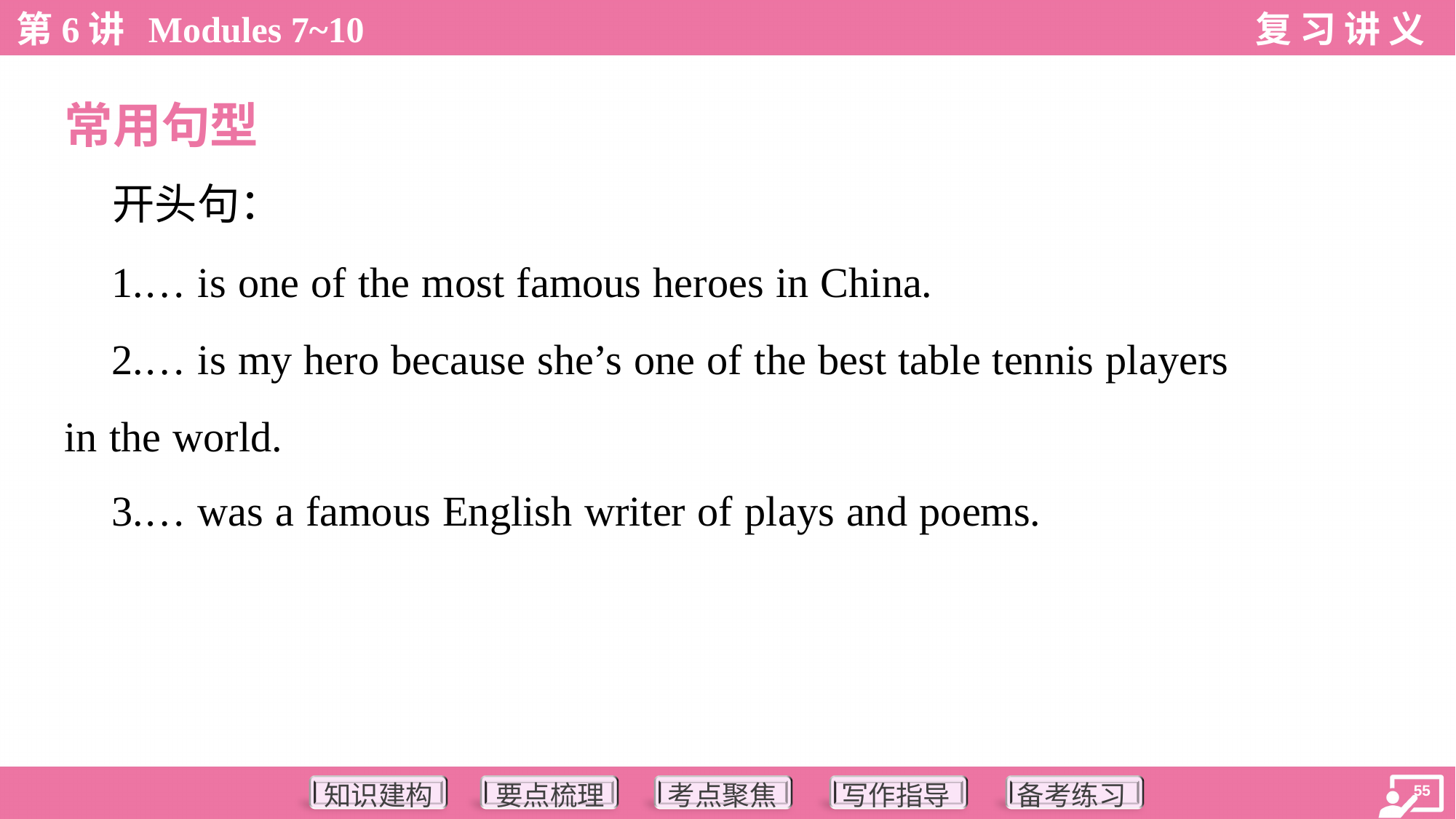

常用句型
    开头句：
    1.… is one of the most famous heroes in China.
    2.… is my hero because she’s one of the best table tennis players
in the world.
    3.… was a famous English writer of plays and poems.